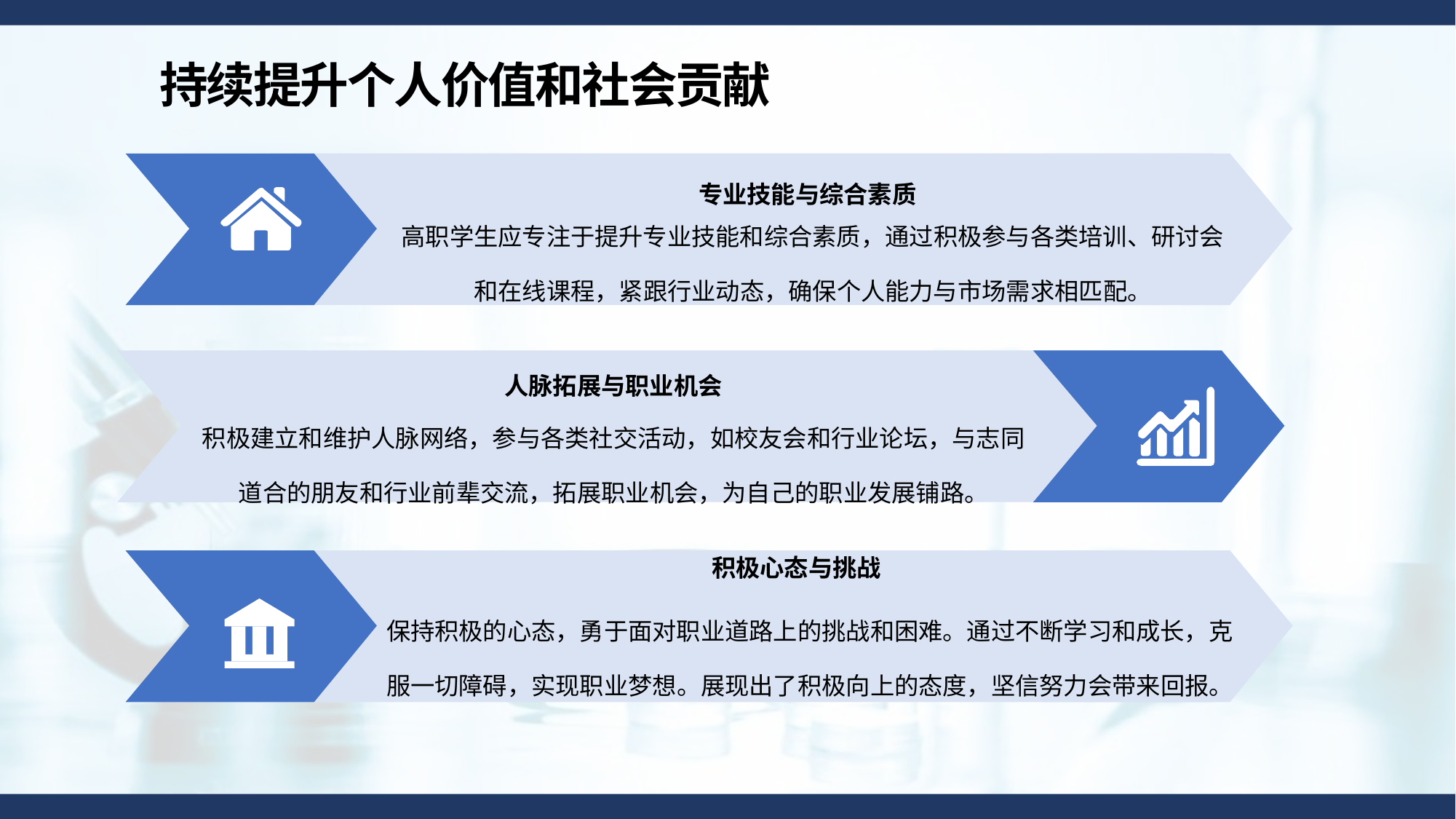

持续提升个人价值和社会贡献

专业技能与综合素质

高职学生应专注于提升专业技能和综合素质，通过积极参与各类培训、研讨会和在线课程，紧跟行业动态，确保个人能力与市场需求相匹配。

人脉拓展与职业机会

积极建立和维护人脉网络，参与各类社交活动，如校友会和行业论坛，与志同道合的朋友和行业前辈交流，拓展职业机会，为自己的职业发展铺路。
积极心态与挑战

保持积极的心态，勇于面对职业道路上的挑战和困难。通过不断学习和成长，克服一切障碍，实现职业梦想。展现出了积极向上的态度，坚信努力会带来回报。